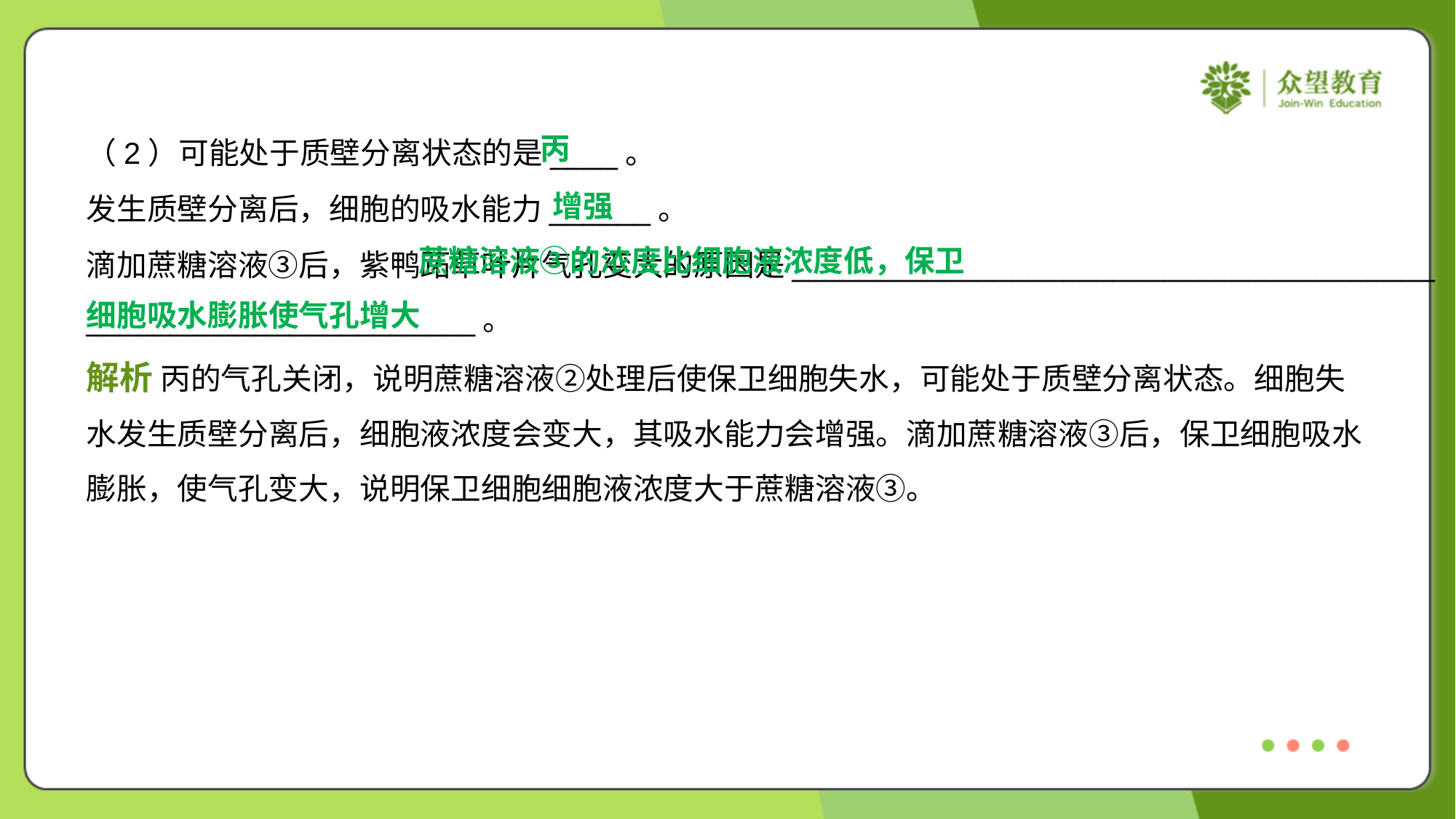

丙
（2）可能处于质壁分离状态的是____。
发生质壁分离后，细胞的吸水能力______。
滴加蔗糖溶液③后，紫鸭跖草叶片气孔变大的原因是______________________________________
_______________________。
增强
                                               蔗糖溶液③的浓度比细胞液浓度低，保卫
细胞吸水膨胀使气孔增大
解析 丙的气孔关闭，说明蔗糖溶液②处理后使保卫细胞失水，可能处于质壁分离状态。细胞失
水发生质壁分离后，细胞液浓度会变大，其吸水能力会增强。滴加蔗糖溶液③后，保卫细胞吸水
膨胀，使气孔变大，说明保卫细胞细胞液浓度大于蔗糖溶液③。